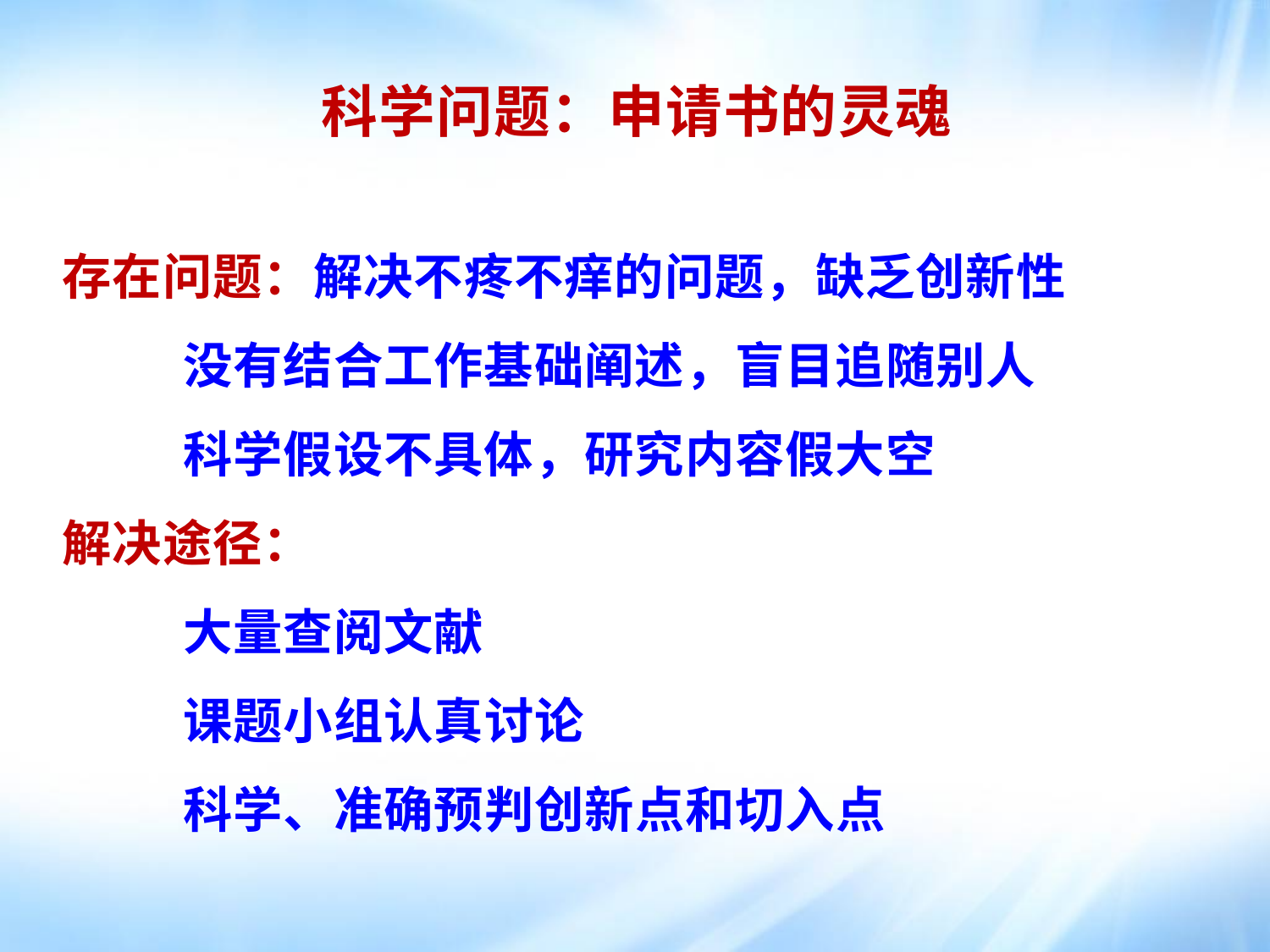

科学问题：申请书的灵魂
存在问题：解决不疼不痒的问题，缺乏创新性
         没有结合工作基础阐述，盲目追随别人
         科学假设不具体，研究内容假大空
解决途径：
         大量查阅文献
         课题小组认真讨论
         科学、准确预判创新点和切入点